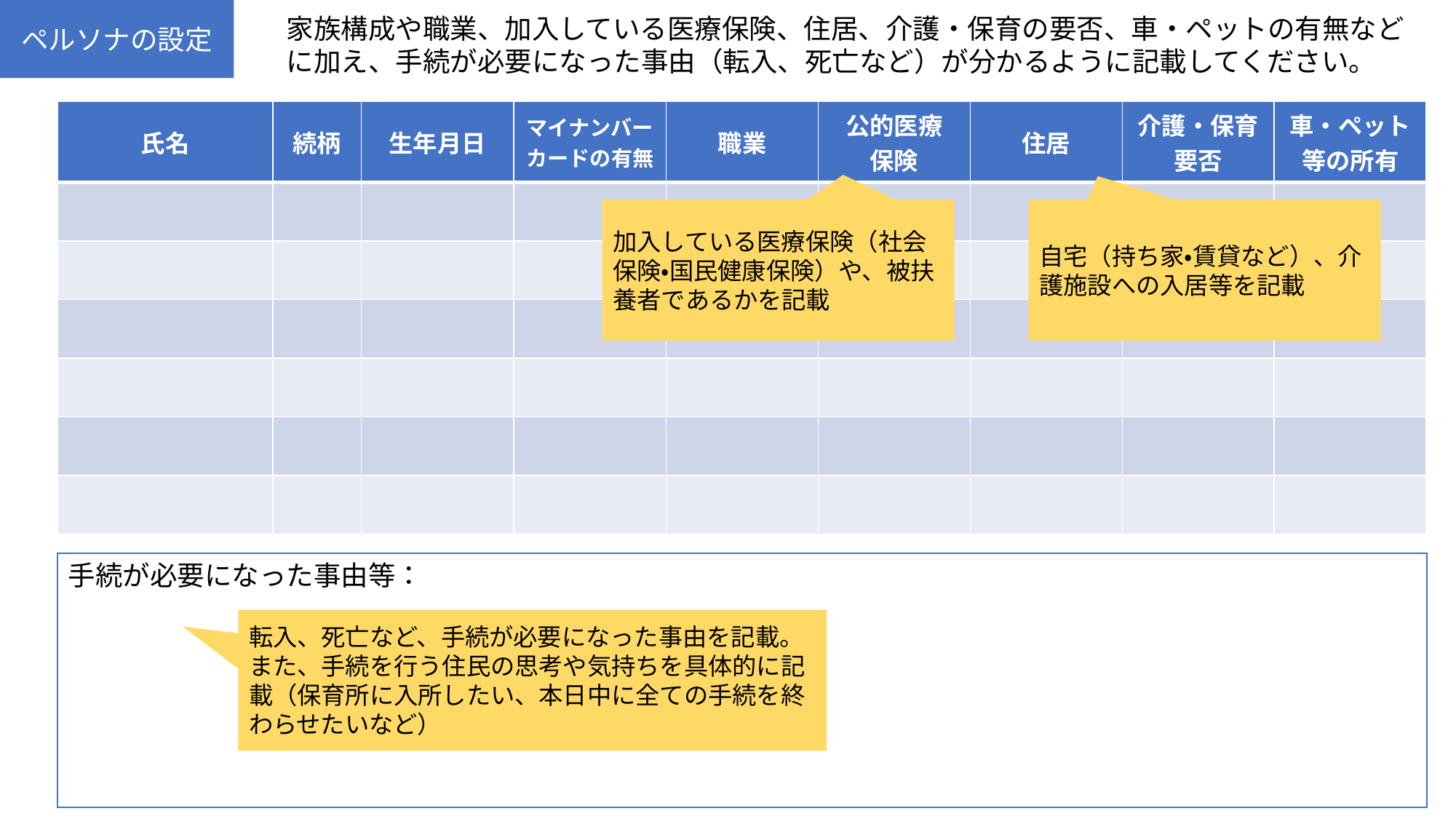

ペルソナの設定
家族構成や職業、加入している医療保険、住居、介護・保育の要否、車・ペットの有無などに加え、手続が必要になった事由（転入、死亡など）が分かるように記載してください。
| 氏名 | 続柄 | 生年月日 | マイナンバーカードの有無 | 職業 | 公的医療 保険 | 住居 | 介護・保育 要否 | 車・ペット等の所有 |
| --- | --- | --- | --- | --- | --- | --- | --- | --- |
|  |  |  |  |  |  |  |  |  |
|  |  |  |  |  |  |  |  |  |
|  |  |  |  |  |  |  |  |  |
|  |  |  |  |  |  |  |  |  |
|  |  |  |  |  |  |  |  |  |
|  |  |  |  |  |  |  |  |  |
加入している医療保険（社会保険・国民健康保険）や、被扶養者であるかを記載
自宅（持ち家・賃貸など）、介護施設への入居等を記載
手続が必要になった事由等：
転入、死亡など、手続が必要になった事由を記載。
また、手続を行う住民の思考や気持ちを具体的に記載（保育所に入所したい、本日中に全ての手続を終わらせたいなど）